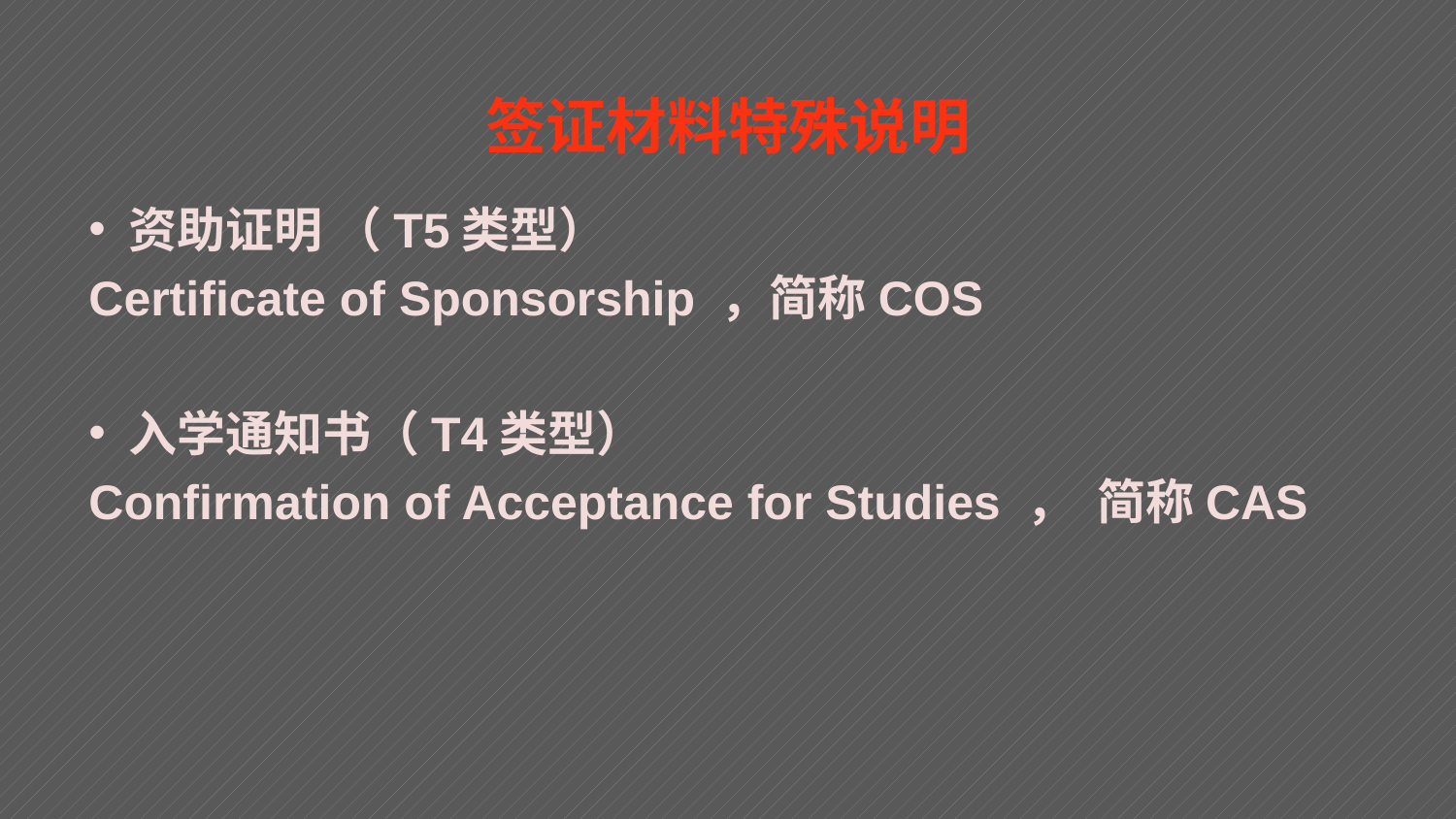

# 签证材料特殊说明
 资助证明 （T5类型）
Certificate of Sponsorship ，简称COS

 入学通知书（T4类型）
Confirmation of Acceptance for Studies ，  简称CAS